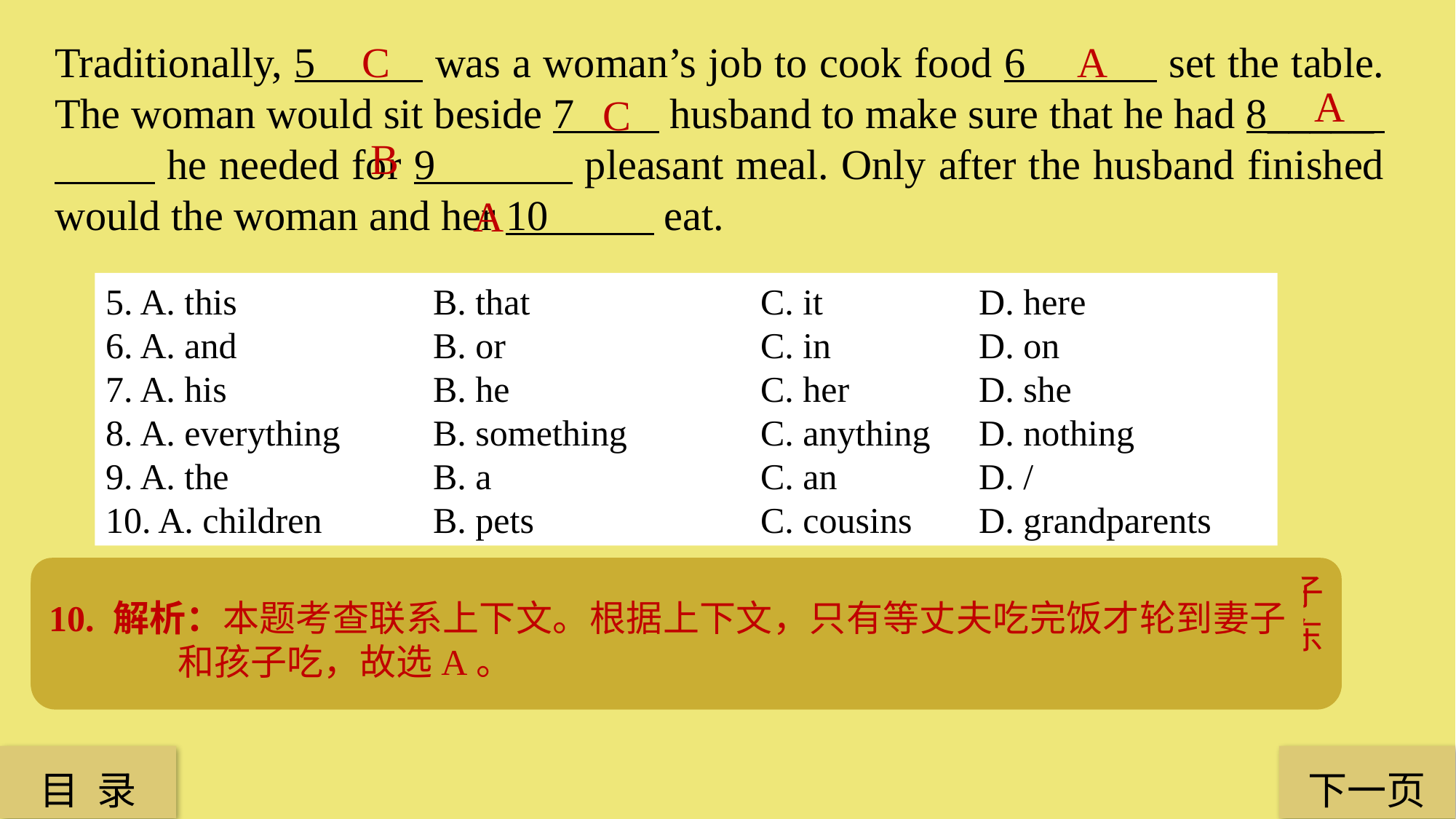

A
Traditionally, 5          was a woman’s job to cook food 6            set the table. The woman would sit beside 7         husband to make sure that he had 8_____           he needed for 9            pleasant meal. Only after the husband finished would the woman and her 10           eat.
C
A
 C
B
A
5. A. this 		B. that 			C. it 		D. here
6. A. and 		B. or 			C. in 		D. on
7. A. his 		B. he 			C. her 		D. she
8. A. everything	B. something 		C. anything 	D. nothing
9. A. the 		B. a 			C. an 		D. /
10. A. children 	B. pets 		C. cousins 	D. grandparents
7. 解析：本题考查人称代词的用法。和本句中前面的 the woman 对应，故选 C。
5. 解析：本题考查 it 作形式主语。其结构为：It（形式主语）+ 谓语 + 不定式（真正主语），故选 C。
9. 解析：本题考查冠词。a/an + 可数单数名词，a pleasant meal 意为“愉快的一餐”，故选 B。
6. 解析：本题考查联系上下文。根据上下文，cook food 和 set the table 表示并列关系，故选 A。
8. 解析：本题考查联系上下文。根据上下文，在传统的韩国餐桌礼仪中，妻子为丈夫做饭、布置餐桌，为她的丈夫准备吃饭前需要的每样东西，everything he needed 意为“他所需要的每样东西”，故选 A。
10. 解析：本题考查联系上下文。根据上下文，只有等丈夫吃完饭才轮到妻子和孩子吃，故选A。